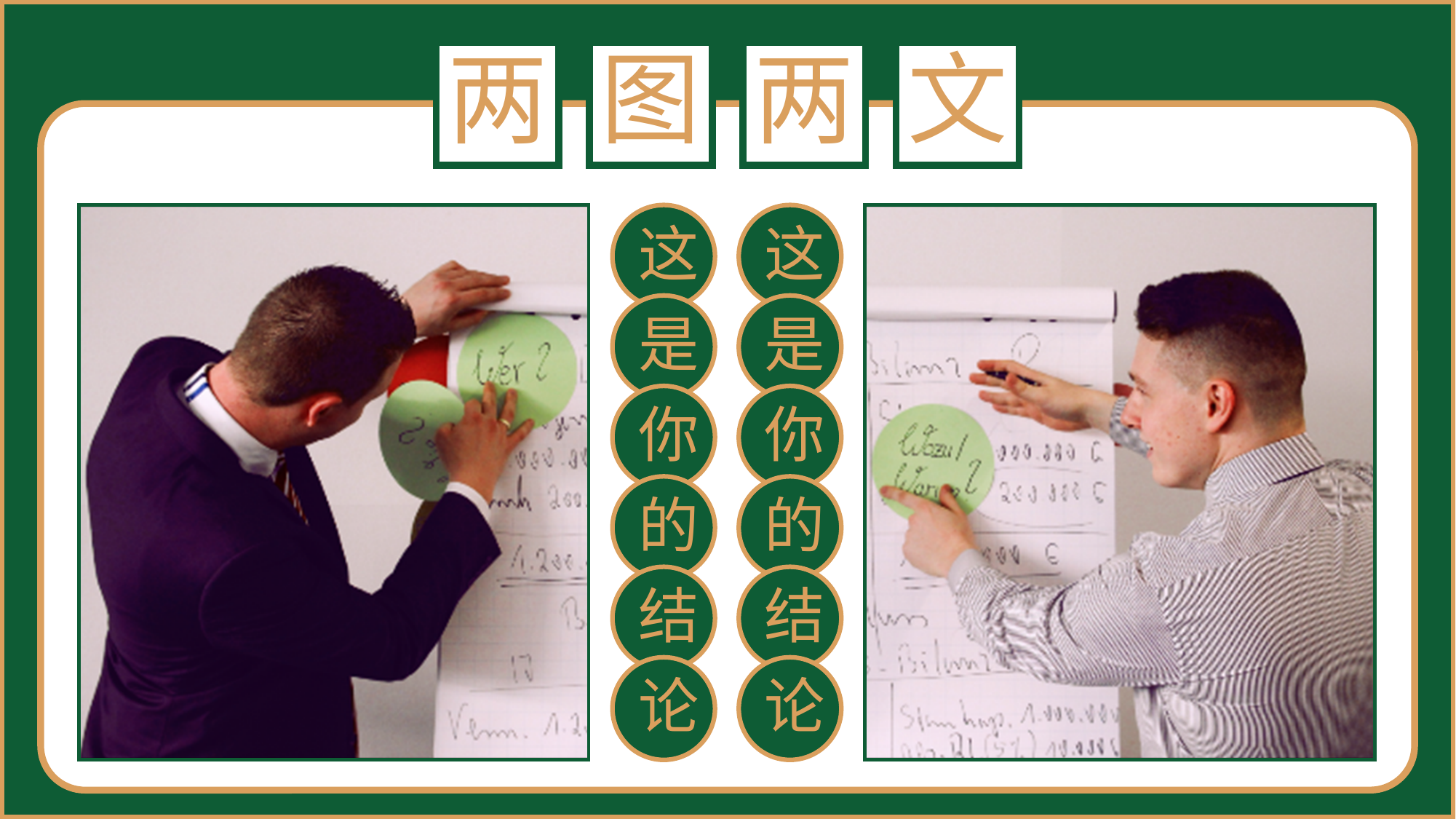

两
图
两
文
这
是
你
的
结
论
这
是
你
的
结
论